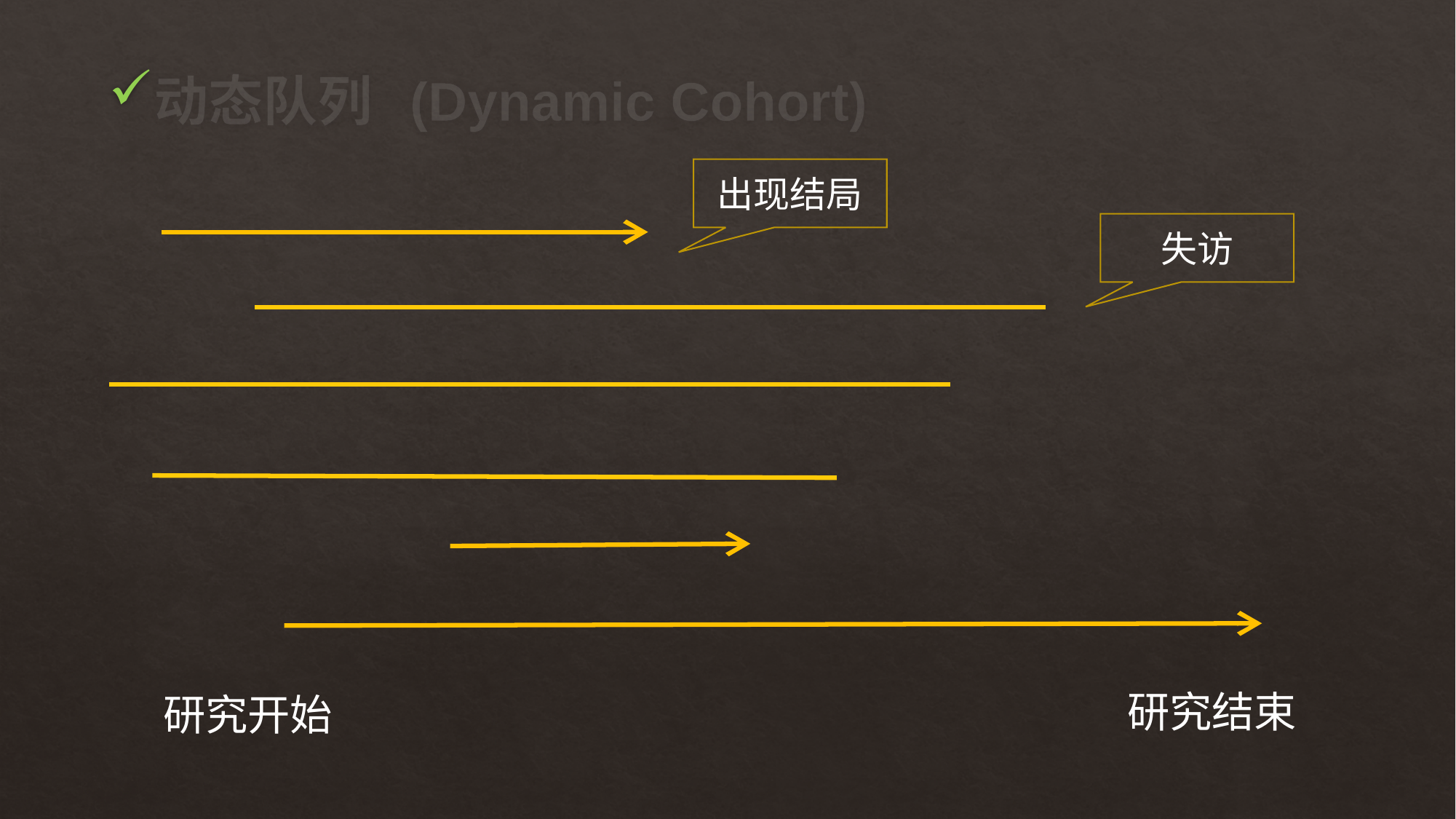

# 动态队列  (Dynamic Cohort)
出现结局
失访
研究结束
研究开始